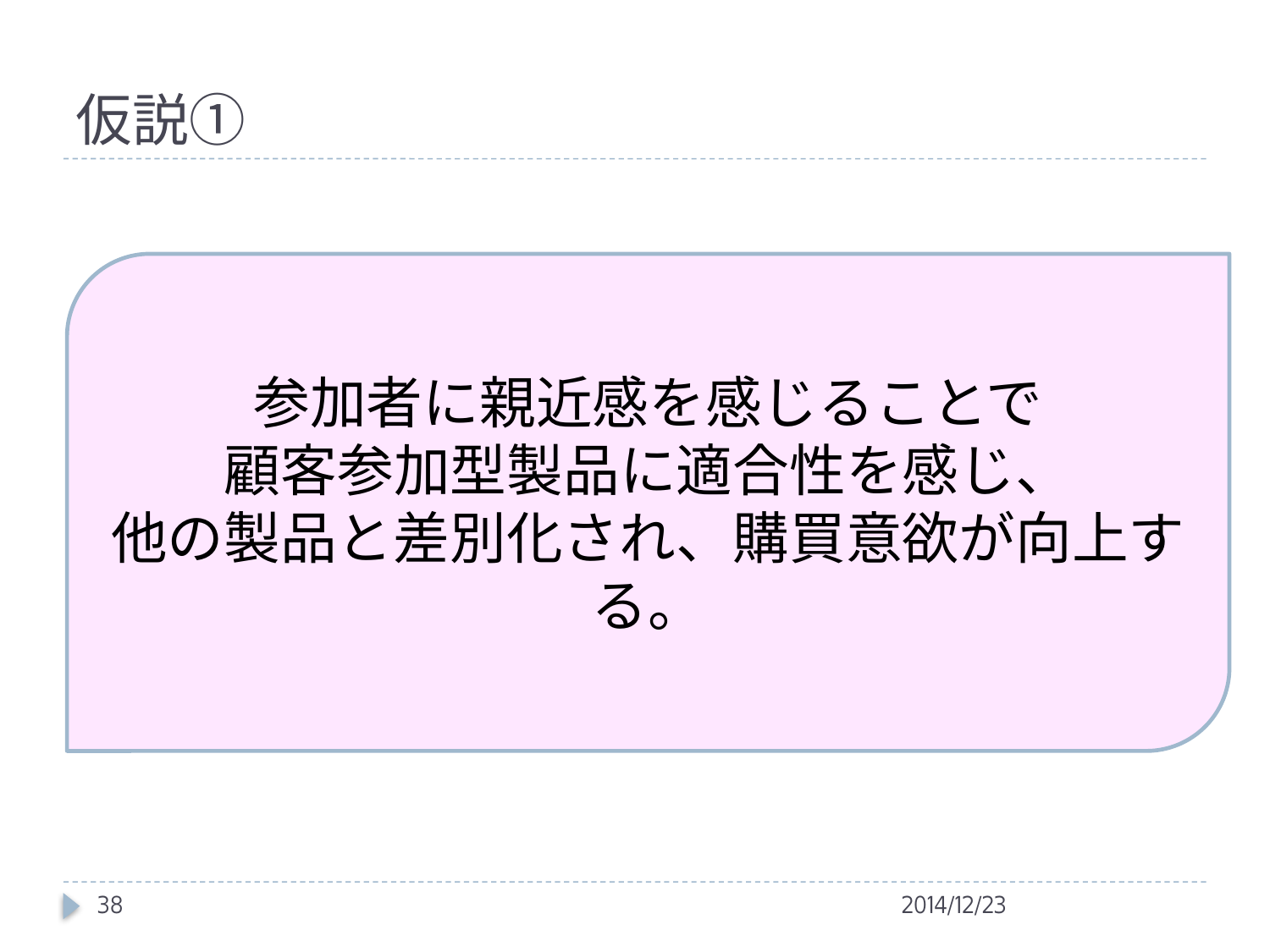

# 仮説①
参加者に親近感を感じることで
顧客参加型製品に適合性を感じ、
他の製品と差別化され、購買意欲が向上する。
38
2014/12/23